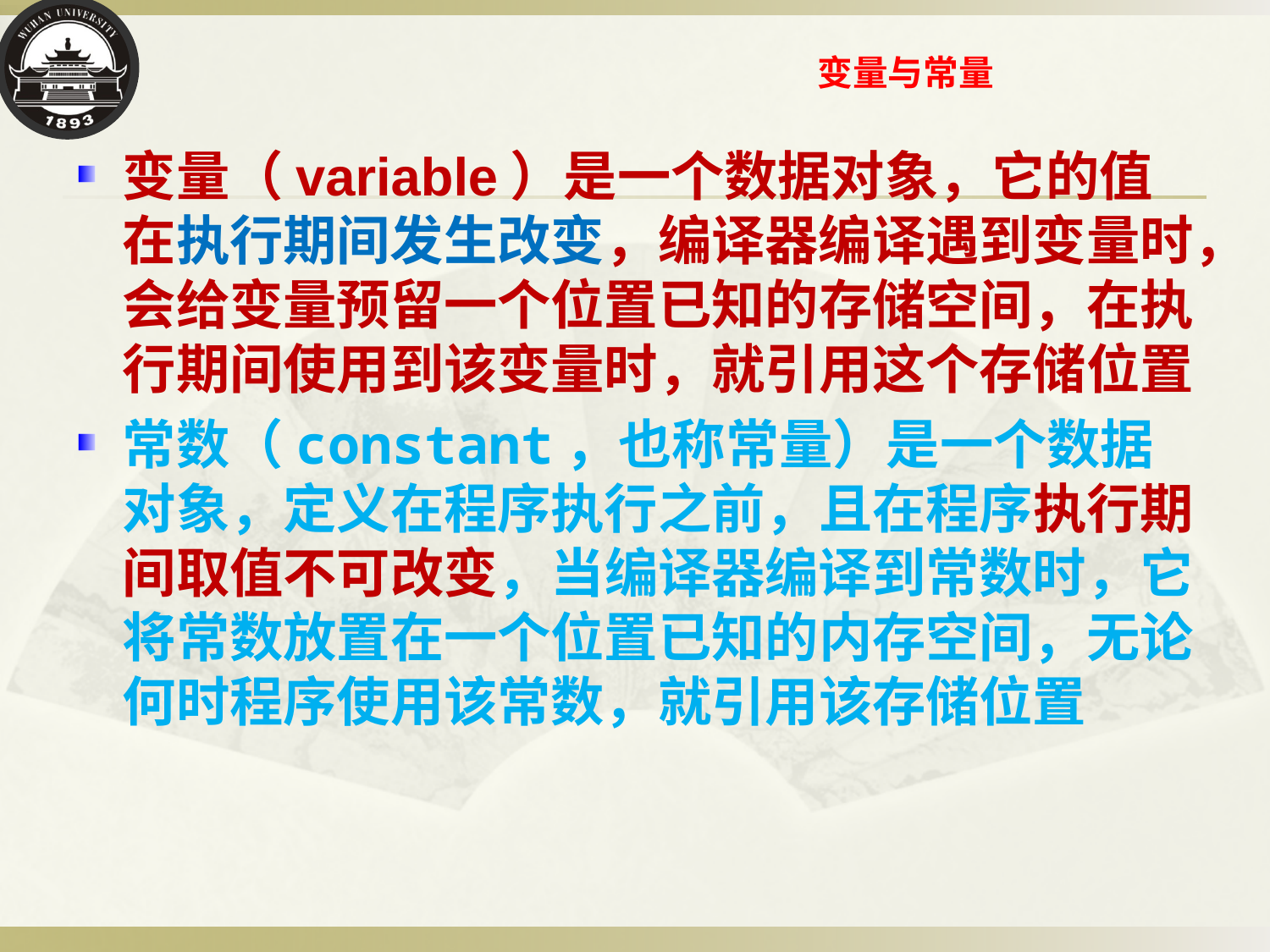

# 变量与常量
变量（variable）是一个数据对象，它的值在执行期间发生改变，编译器编译遇到变量时，会给变量预留一个位置已知的存储空间，在执行期间使用到该变量时，就引用这个存储位置
常数（constant，也称常量）是一个数据对象，定义在程序执行之前，且在程序执行期间取值不可改变，当编译器编译到常数时，它将常数放置在一个位置已知的内存空间，无论何时程序使用该常数，就引用该存储位置